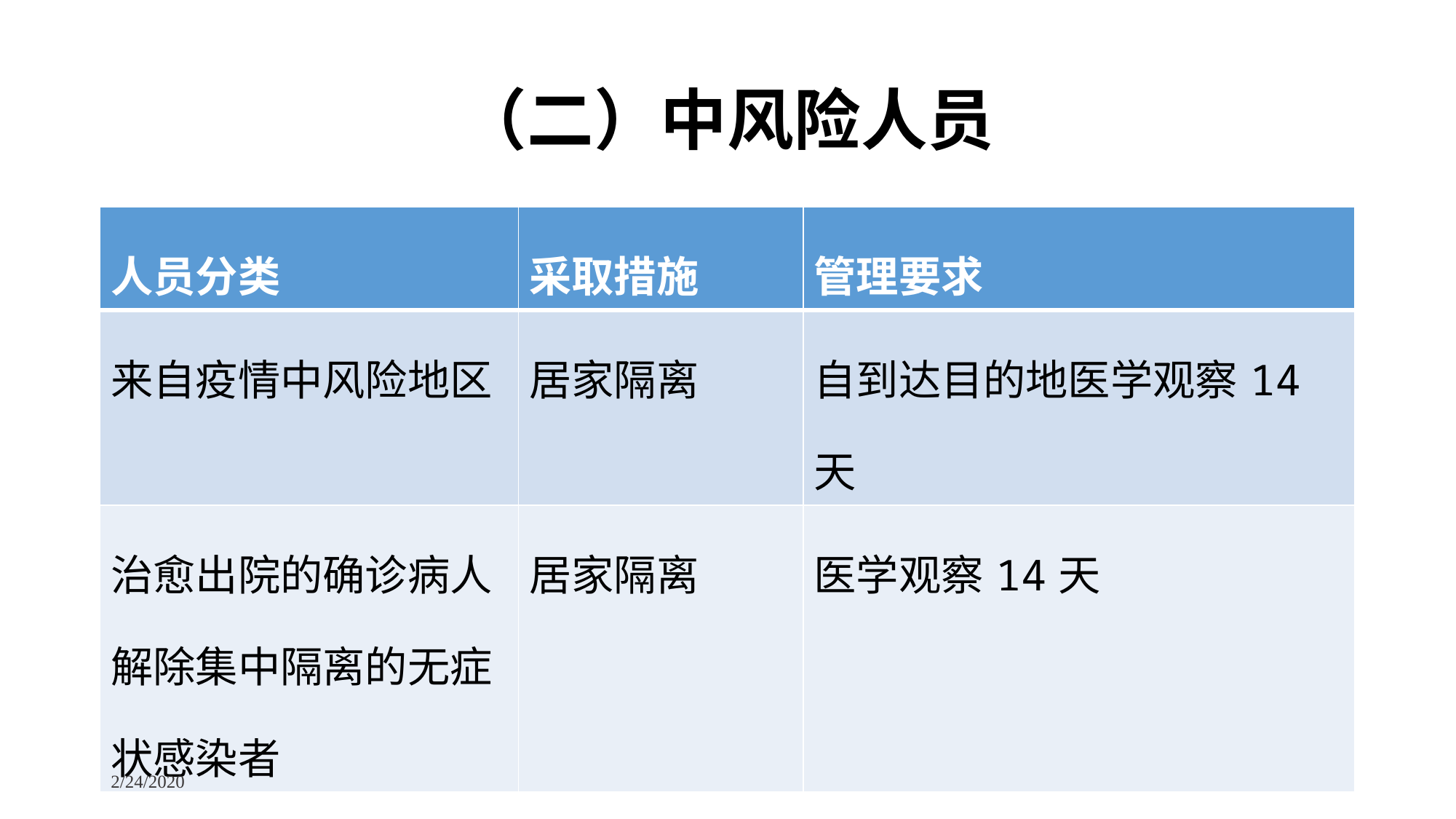

# （二）中风险人员
| 人员分类 | 采取措施 | 管理要求 |
| --- | --- | --- |
| 来自疫情中风险地区 | 居家隔离 | 自到达目的地医学观察14天 |
| 治愈出院的确诊病人 解除集中隔离的无症状感染者 | 居家隔离 | 医学观察14天 |
2/24/2020
国务院联防联控机制
11